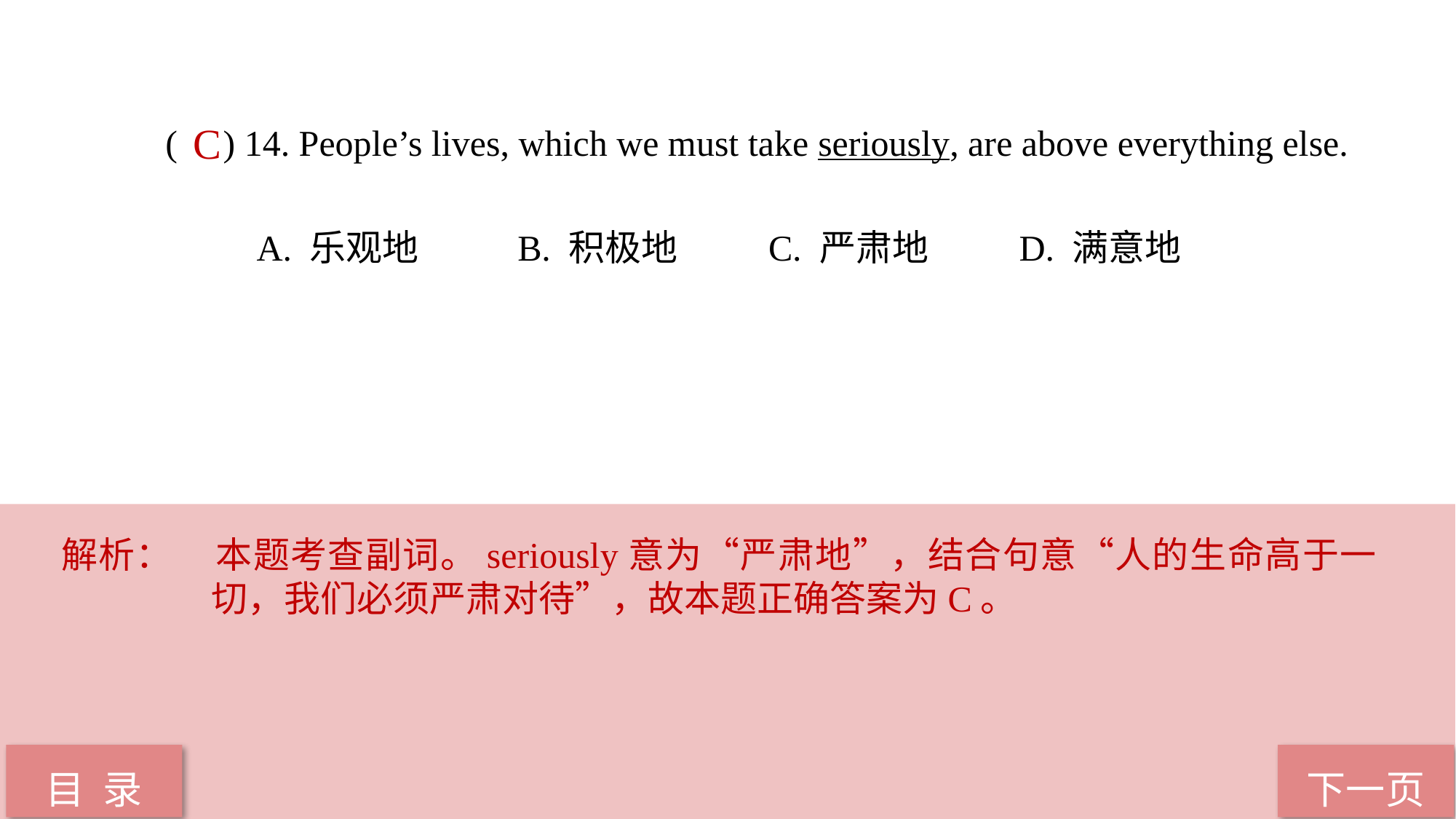

(     ) 14. People’s lives, which we must take seriously, are above everything else.

          A. 乐观地           B. 积极地          C. 严肃地          D. 满意地
C
解析：	本题考查副词。seriously意为“严肃地”，结合句意“人的生命高于一切，我们必须严肃对待”，故本题正确答案为C。